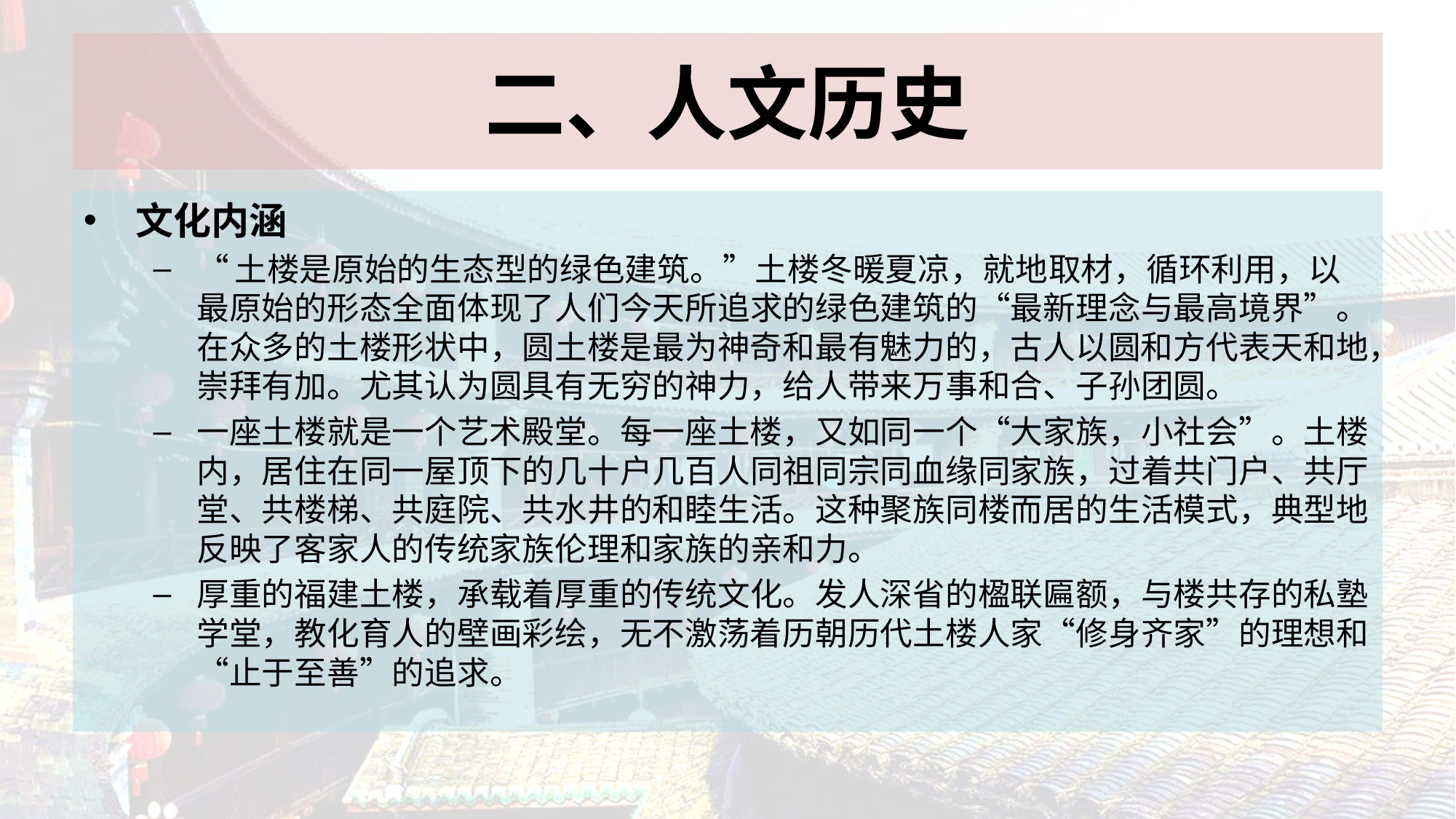

# 二、人文历史
文化内涵
“土楼是原始的生态型的绿色建筑。”土楼冬暖夏凉，就地取材，循环利用，以最原始的形态全面体现了人们今天所追求的绿色建筑的“最新理念与最高境界”。在众多的土楼形状中，圆土楼是最为神奇和最有魅力的，古人以圆和方代表天和地，崇拜有加。尤其认为圆具有无穷的神力，给人带来万事和合、子孙团圆。
一座土楼就是一个艺术殿堂。每一座土楼，又如同一个“大家族，小社会”。土楼内，居住在同一屋顶下的几十户几百人同祖同宗同血缘同家族，过着共门户、共厅堂、共楼梯、共庭院、共水井的和睦生活。这种聚族同楼而居的生活模式，典型地反映了客家人的传统家族伦理和家族的亲和力。
厚重的福建土楼，承载着厚重的传统文化。发人深省的楹联匾额，与楼共存的私塾学堂，教化育人的壁画彩绘，无不激荡着历朝历代土楼人家“修身齐家”的理想和“止于至善”的追求。